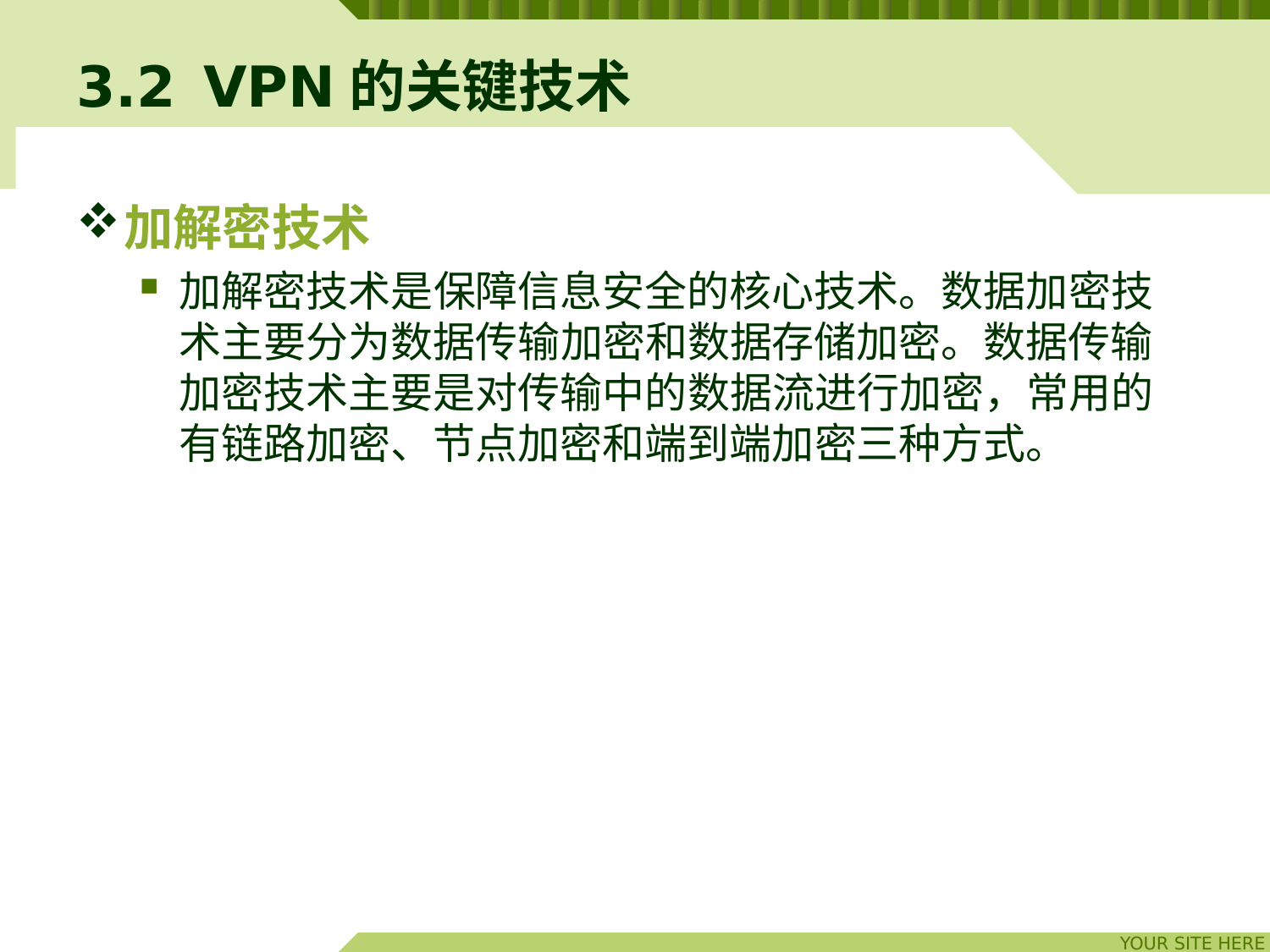

# 3.2	VPN的关键技术
加解密技术
加解密技术是保障信息安全的核心技术。数据加密技术主要分为数据传输加密和数据存储加密。数据传输加密技术主要是对传输中的数据流进行加密，常用的有链路加密、节点加密和端到端加密三种方式。